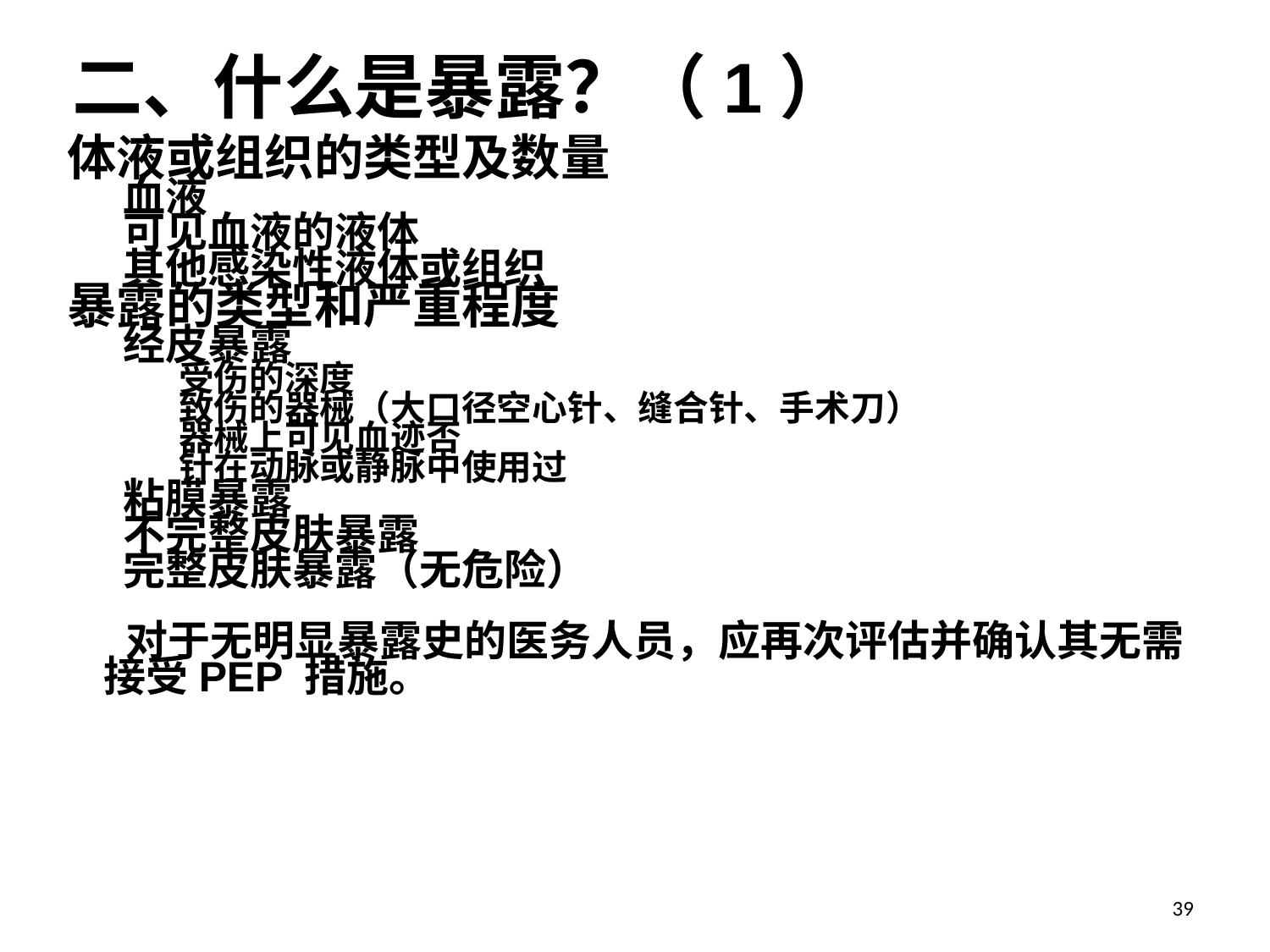

二、什么是暴露？（1）
体液或组织的类型及数量
血液
可见血液的液体
其他感染性液体或组织
暴露的类型和严重程度
经皮暴露
受伤的深度
致伤的器械（大口径空心针、缝合针、手术刀）
器械上可见血迹否
针在动脉或静脉中使用过
粘膜暴露
不完整皮肤暴露
完整皮肤暴露（无危险）

     对于无明显暴露史的医务人员，应再次评估并确认其无需接受PEP 措施。
39